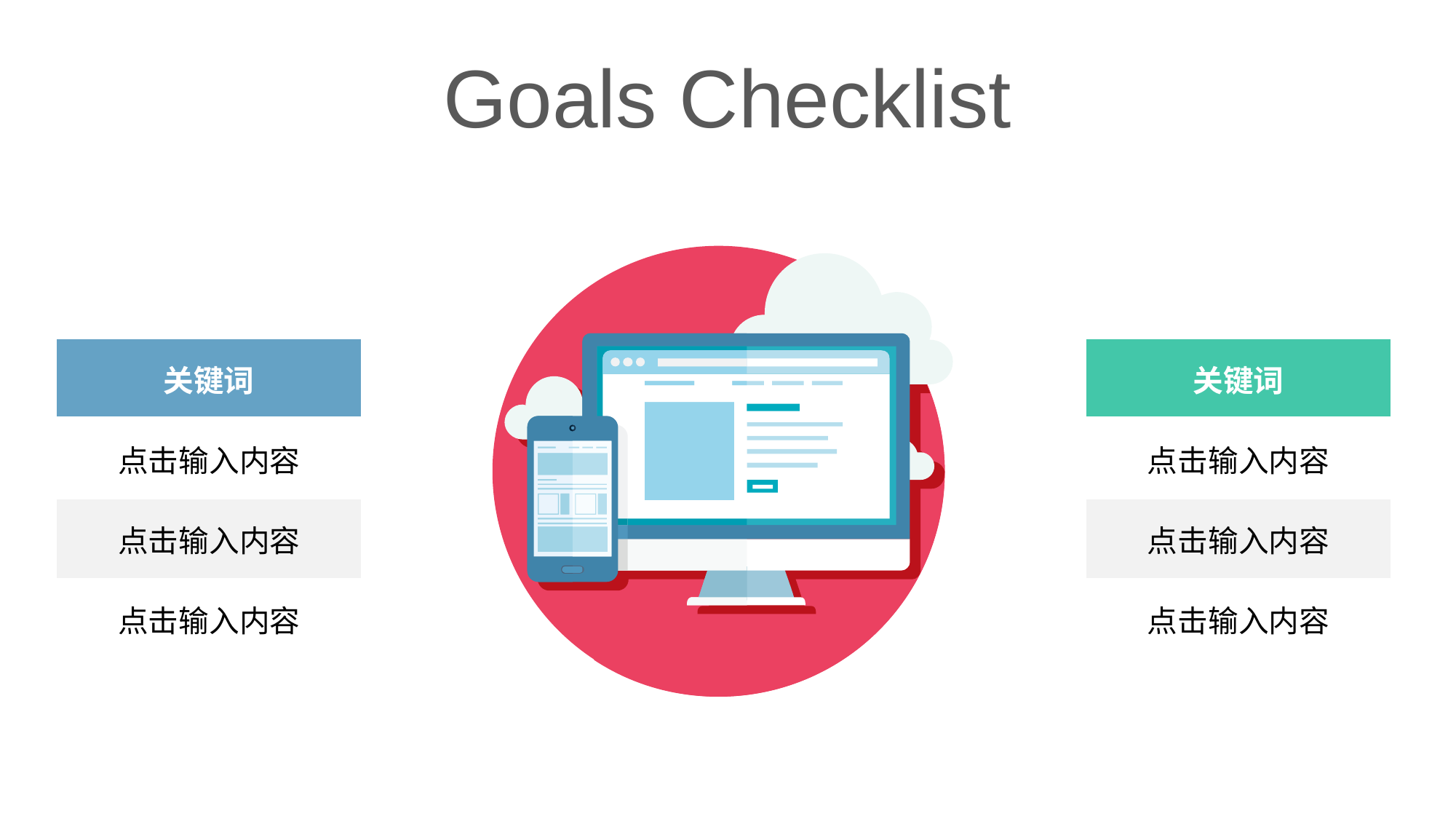

Goals Checklist

| 关键词 |
| --- |
| 点击输入内容 |
| 点击输入内容 |
| 点击输入内容 |
| 关键词 |
| --- |
| 点击输入内容 |
| 点击输入内容 |
| 点击输入内容 |